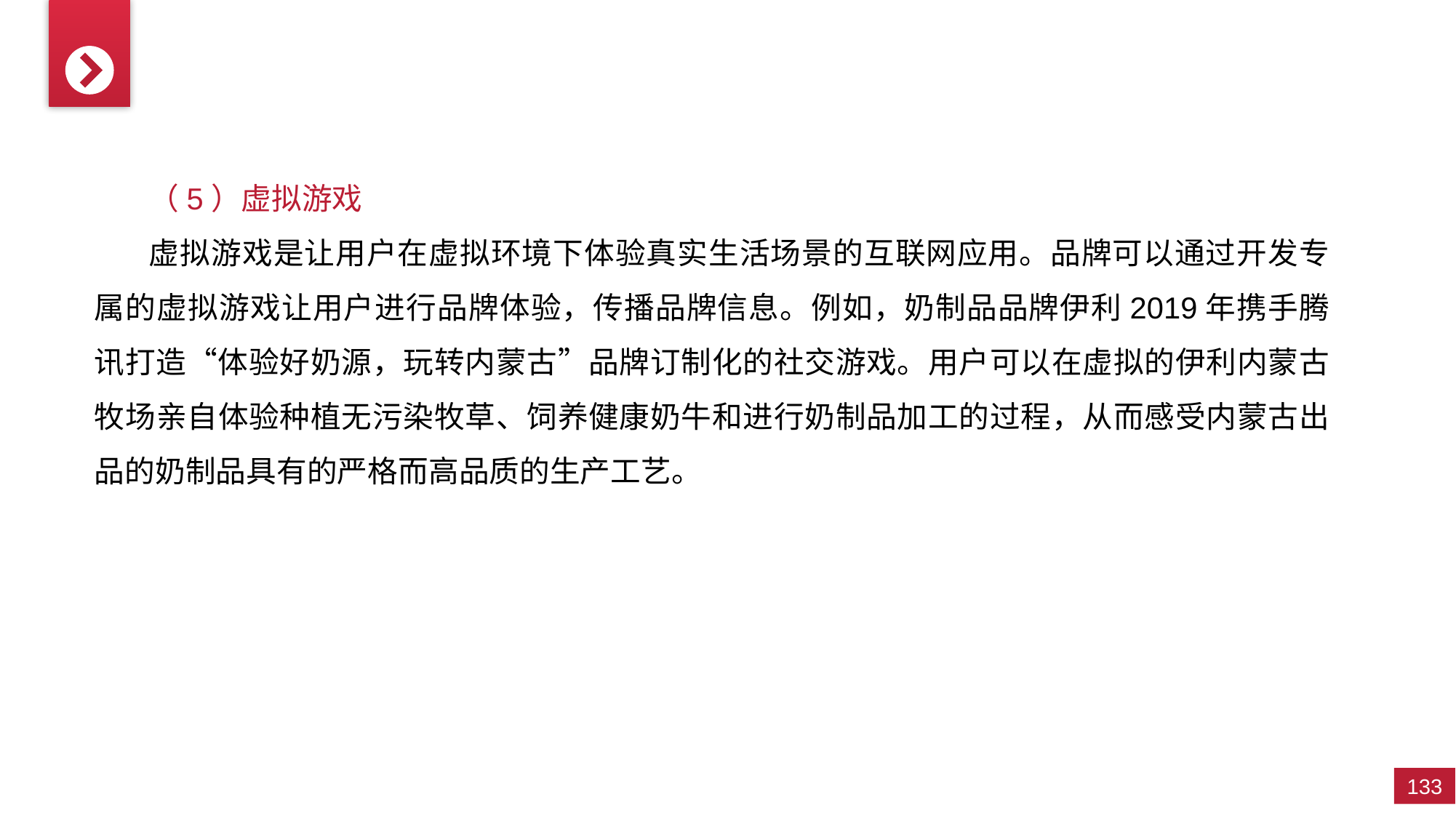

（5）虚拟游戏
虚拟游戏是让用户在虚拟环境下体验真实生活场景的互联网应用。品牌可以通过开发专属的虚拟游戏让用户进行品牌体验，传播品牌信息。例如，奶制品品牌伊利2019年携手腾讯打造“体验好奶源，玩转内蒙古”品牌订制化的社交游戏。用户可以在虚拟的伊利内蒙古牧场亲自体验种植无污染牧草、饲养健康奶牛和进行奶制品加工的过程，从而感受内蒙古出品的奶制品具有的严格而高品质的生产工艺。